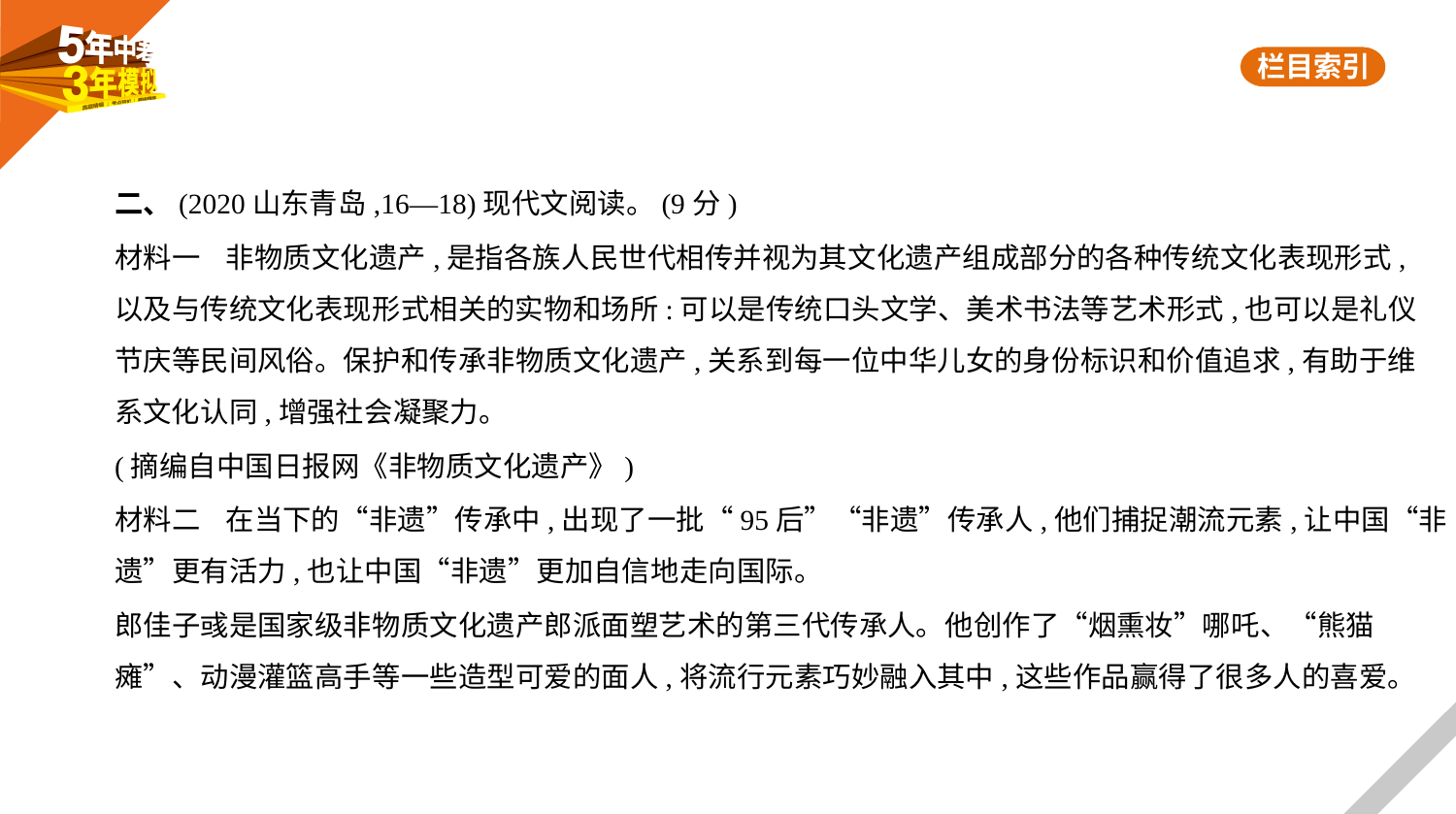

二、(2020山东青岛,16—18)现代文阅读。(9分)
材料一    非物质文化遗产,是指各族人民世代相传并视为其文化遗产组成部分的各种传统文化表现形式,
以及与传统文化表现形式相关的实物和场所:可以是传统口头文学、美术书法等艺术形式,也可以是礼仪
节庆等民间风俗。保护和传承非物质文化遗产,关系到每一位中华儿女的身份标识和价值追求,有助于维
系文化认同,增强社会凝聚力。
(摘编自中国日报网《非物质文化遗产》)
材料二    在当下的“非遗”传承中,出现了一批“95后”“非遗”传承人,他们捕捉潮流元素,让中国“非
遗”更有活力,也让中国“非遗”更加自信地走向国际。
郎佳子彧是国家级非物质文化遗产郎派面塑艺术的第三代传承人。他创作了“烟熏妆”哪吒、“熊猫
瘫”、动漫灌篮高手等一些造型可爱的面人,将流行元素巧妙融入其中,这些作品赢得了很多人的喜爱。